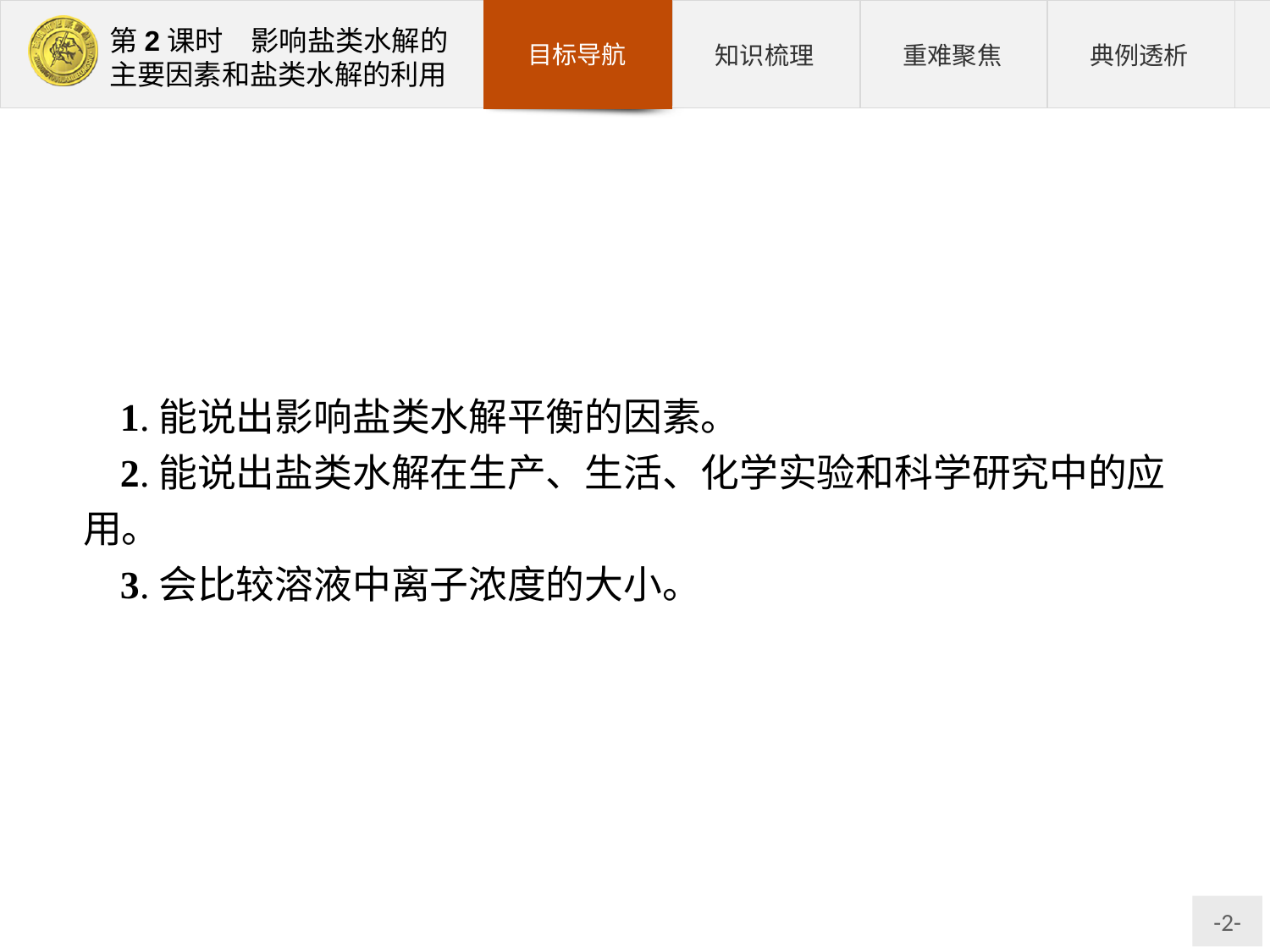

1.能说出影响盐类水解平衡的因素。
2.能说出盐类水解在生产、生活、化学实验和科学研究中的应用。
3.会比较溶液中离子浓度的大小。